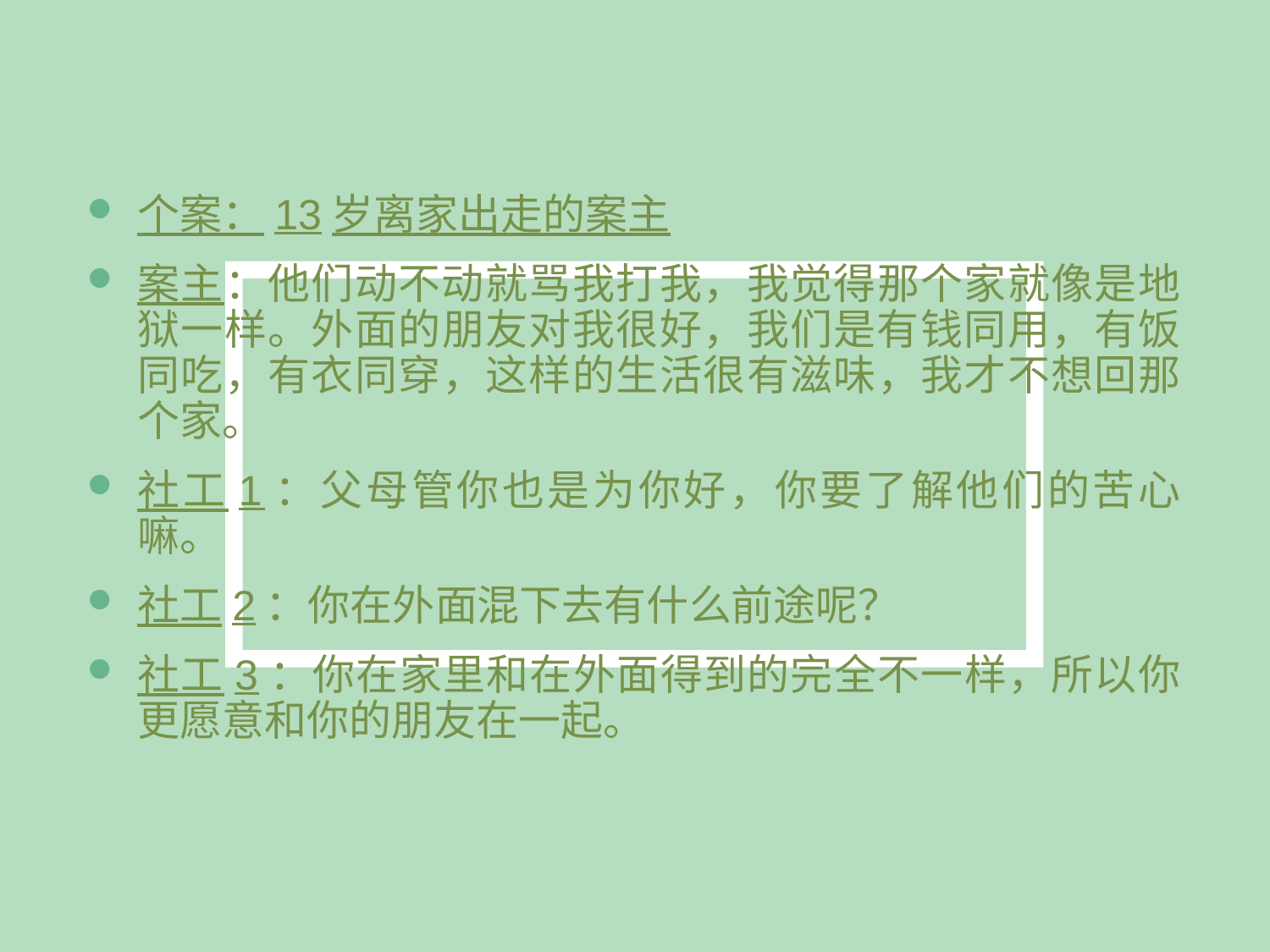

#
个案：13岁离家出走的案主
案主：他们动不动就骂我打我，我觉得那个家就像是地狱一样。外面的朋友对我很好，我们是有钱同用，有饭同吃，有衣同穿，这样的生活很有滋味，我才不想回那个家。
社工1：父母管你也是为你好，你要了解他们的苦心嘛。
社工2：你在外面混下去有什么前途呢？
社工3：你在家里和在外面得到的完全不一样，所以你更愿意和你的朋友在一起。